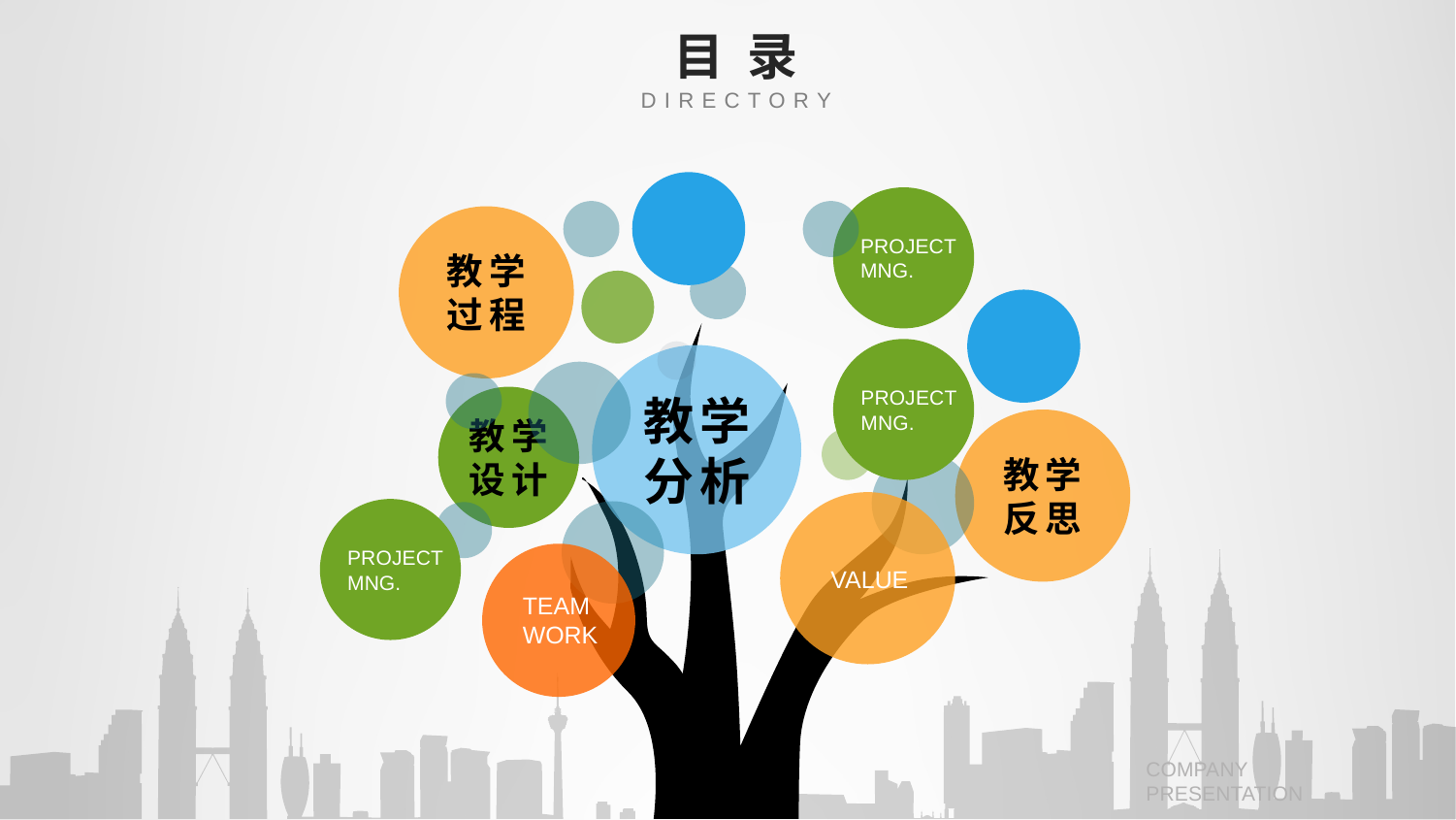

目 录
DIRECTORY

PROJECT
MNG.

PROJECT
MNG.

PROJECT
MNG.
VALUE
TEAM
WORK

教学
过程

教学
分析

教学
设计

教学
反思

COMPANY PRESENTATION